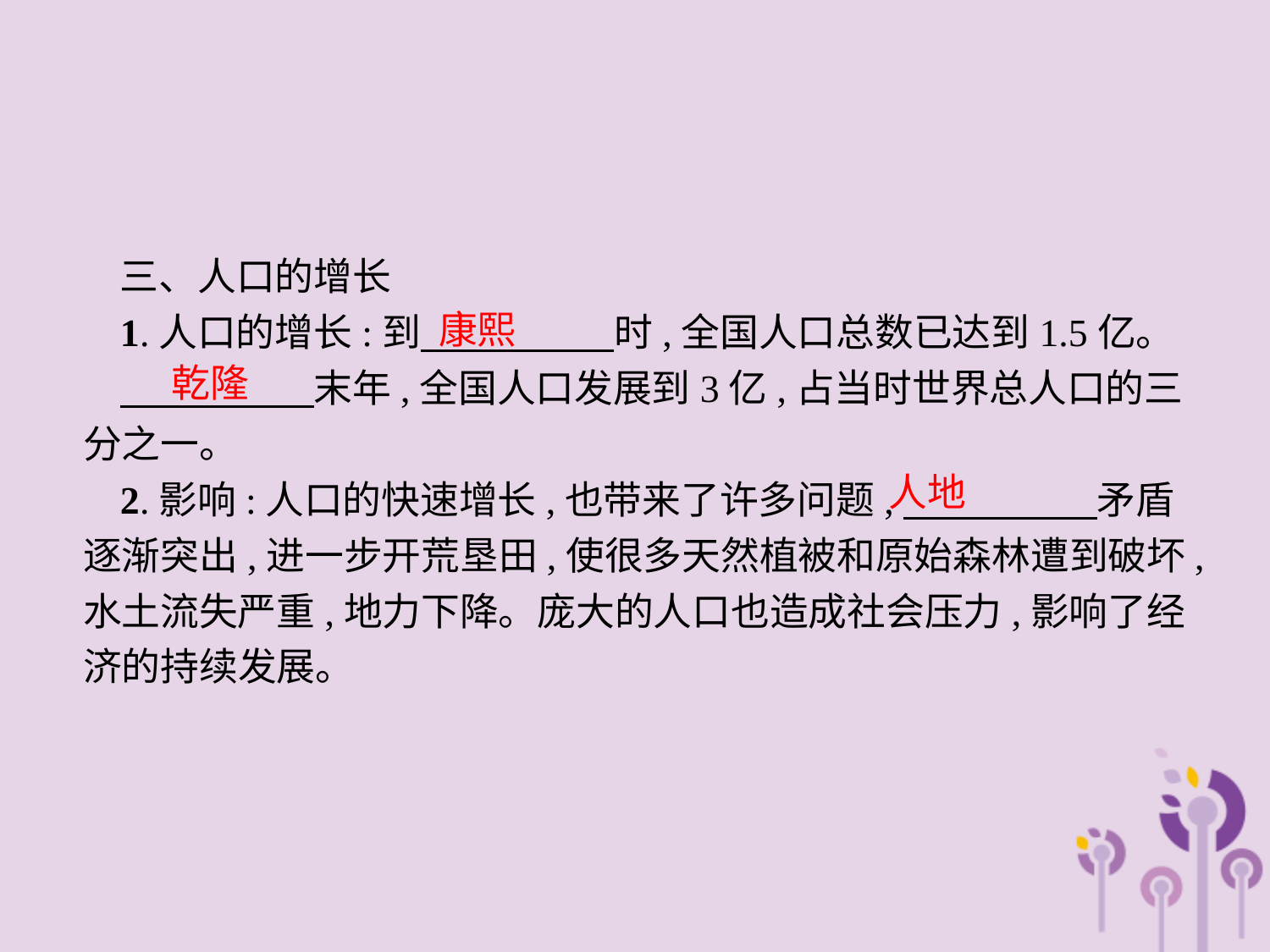

三、人口的增长
1.人口的增长:到　　　　　时,全国人口总数已达到1.5亿。
　　　　　末年,全国人口发展到3亿,占当时世界总人口的三分之一。
2.影响:人口的快速增长,也带来了许多问题,　　　　　矛盾逐渐突出,进一步开荒垦田,使很多天然植被和原始森林遭到破坏,水土流失严重,地力下降。庞大的人口也造成社会压力,影响了经济的持续发展。
康熙
乾隆
人地